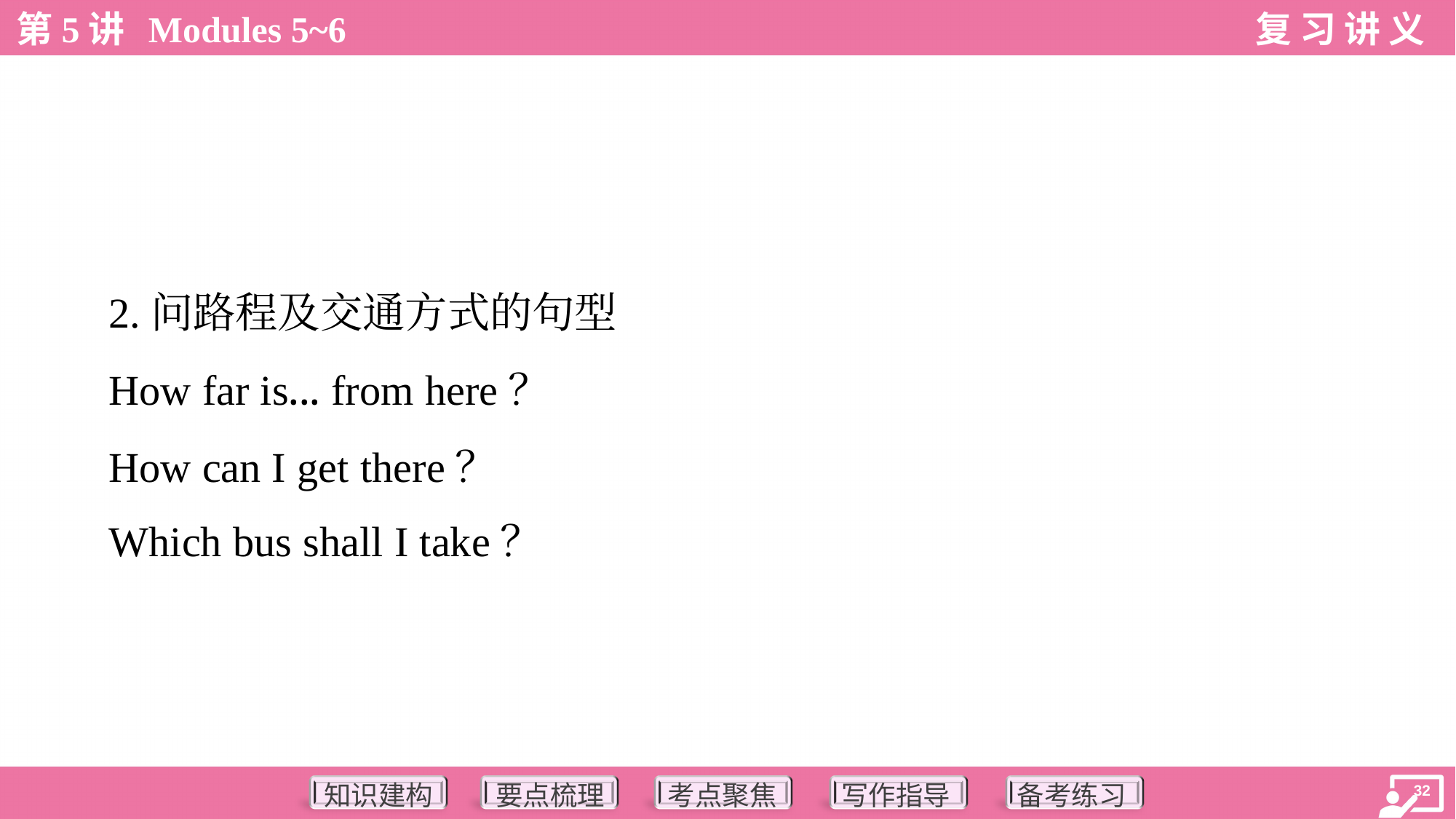

2.问路程及交通方式的句型
    How far is... from here？
    How can I get there？
    Which bus shall I take？